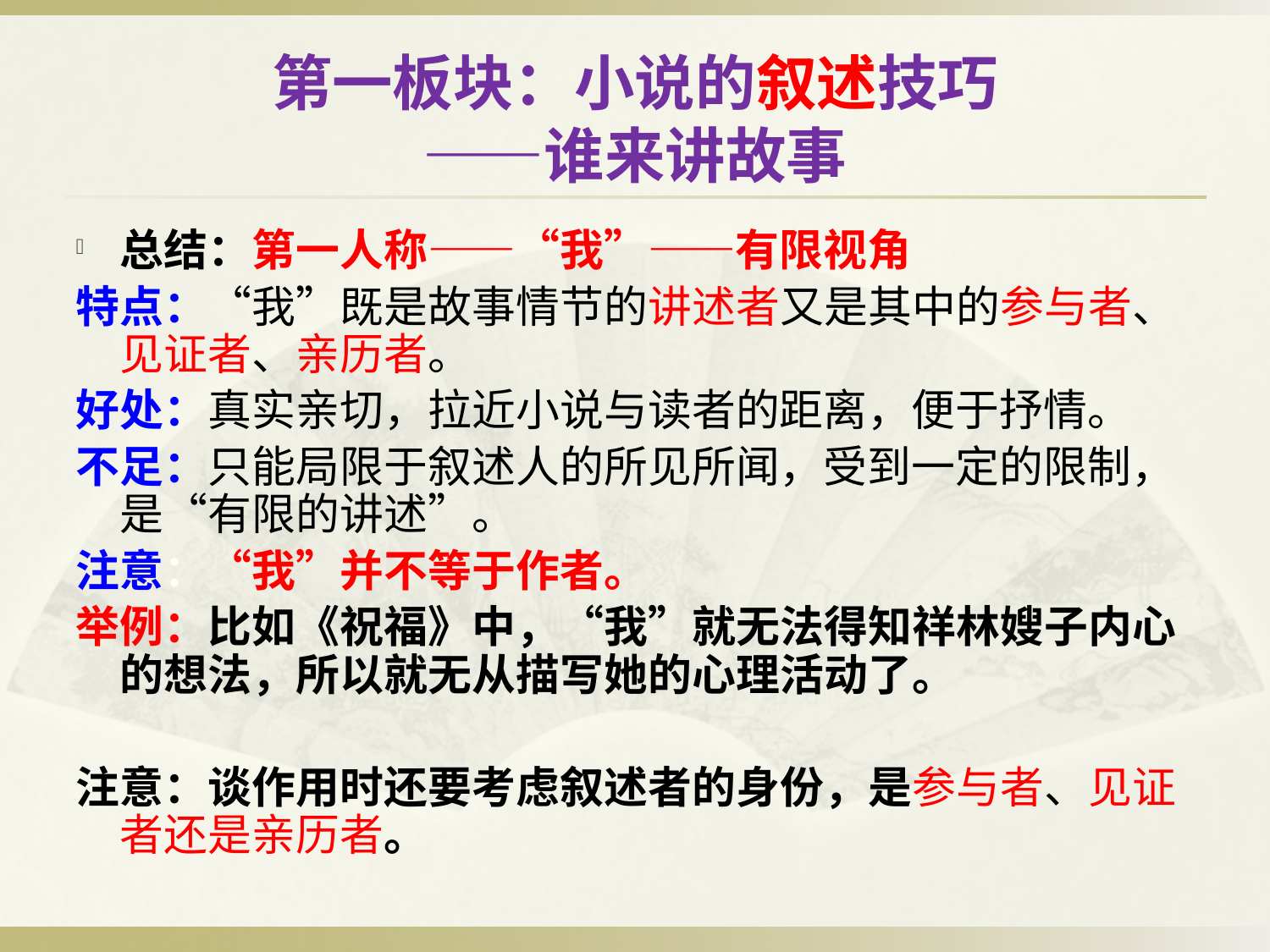

# 第一板块：小说的叙述技巧 ——谁来讲故事
总结：第一人称——“我”——有限视角
特点：“我”既是故事情节的讲述者又是其中的参与者、见证者、亲历者。
好处：真实亲切，拉近小说与读者的距离，便于抒情。
不足：只能局限于叙述人的所见所闻，受到一定的限制，是“有限的讲述”。
注意：“我”并不等于作者。
举例：比如《祝福》中，“我”就无法得知祥林嫂子内心的想法，所以就无从描写她的心理活动了。

注意：谈作用时还要考虑叙述者的身份，是参与者、见证者还是亲历者。